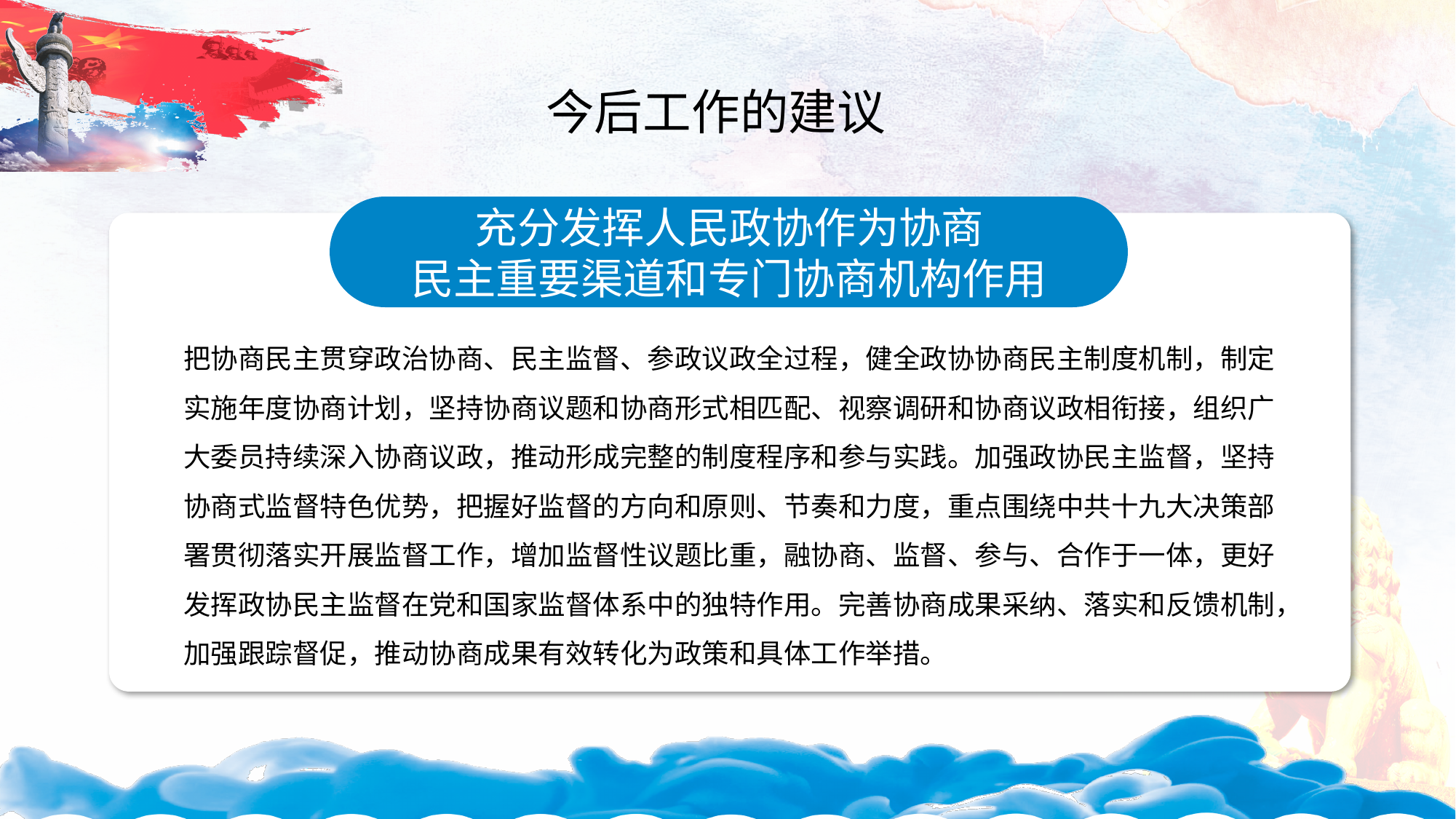

充分发挥人民政协作为协商
民主重要渠道和专门协商机构作用

今后
把协商民主贯穿政治协商、民主监督、参政议政全过程，健全政协协商民主制度机制，制定实施年度协商计划，坚持协商议题和协商形式相匹配、视察调研和协商议政相衔接，组织广大委员持续深入协商议政，推动形成完整的制度程序和参与实践。加强政协民主监督，坚持协商式监督特色优势，把握好监督的方向和原则、节奏和力度，重点围绕中共十九大决策部署贯彻落实开展监督工作，增加监督性议题比重，融协商、监督、参与、合作于一体，更好发挥政协民主监督在党和国家监督体系中的独特作用。完善协商成果采纳、落实和反馈机制，加强跟踪督促，推动协商成果有效转化为政策和具体工作举措。